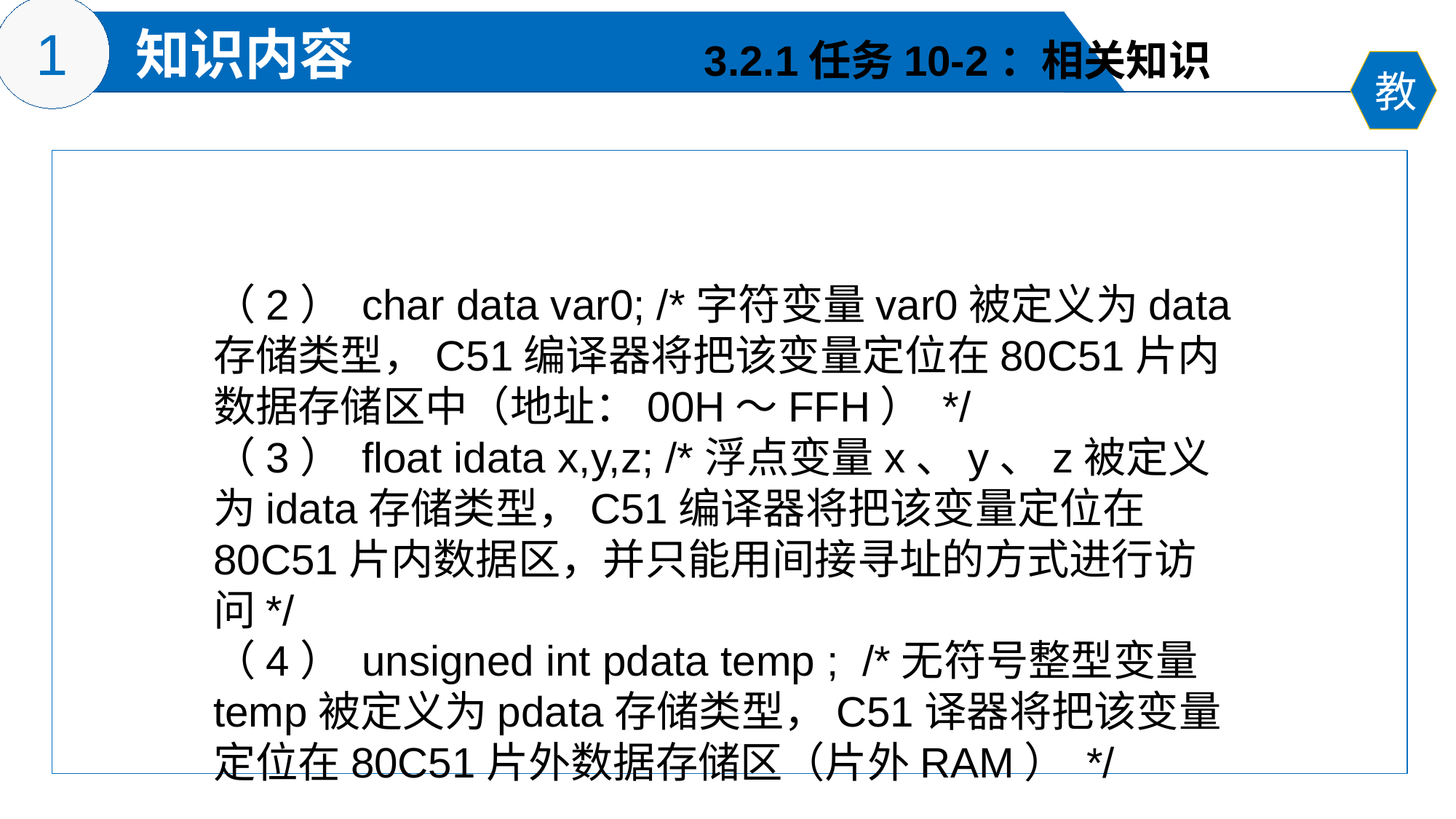

3.2.1任务10-2：相关知识

（2） char data var0; /*字符变量var0被定义为data存储类型，C51编译器将把该变量定位在80C51片内数据存储区中（地址：00H～FFH） */
（3） float idata x,y,z; /*浮点变量x、y、z被定义为idata存储类型，C51编译器将把该变量定位在80C51片内数据区，并只能用间接寻址的方式进行访问*/
（4） unsigned int pdata temp ;  /*无符号整型变量temp被定义为pdata存储类型，C51译器将把该变量定位在80C51片外数据存储区（片外RAM） */